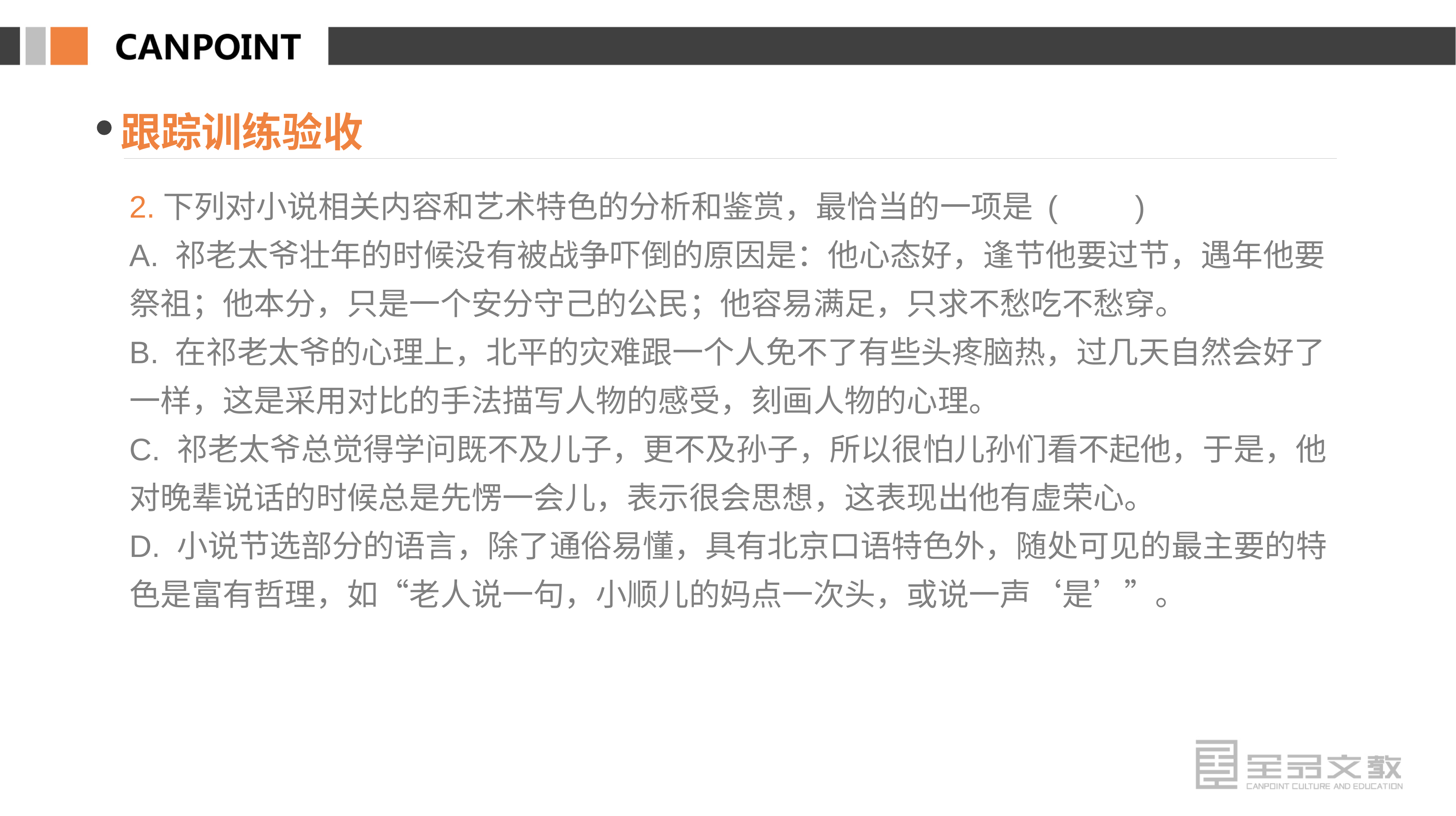

跟踪训练验收

2.下列对小说相关内容和艺术特色的分析和鉴赏，最恰当的一项是 (　　)
A. 祁老太爷壮年的时候没有被战争吓倒的原因是：他心态好，逢节他要过节，遇年他要祭祖；他本分，只是一个安分守己的公民；他容易满足，只求不愁吃不愁穿。
B. 在祁老太爷的心理上，北平的灾难跟一个人免不了有些头疼脑热，过几天自然会好了一样，这是采用对比的手法描写人物的感受，刻画人物的心理。
C. 祁老太爷总觉得学问既不及儿子，更不及孙子，所以很怕儿孙们看不起他，于是，他对晚辈说话的时候总是先愣一会儿，表示很会思想，这表现出他有虚荣心。
D. 小说节选部分的语言，除了通俗易懂，具有北京口语特色外，随处可见的最主要的特色是富有哲理，如“老人说一句，小顺儿的妈点一次头，或说一声‘是’”。